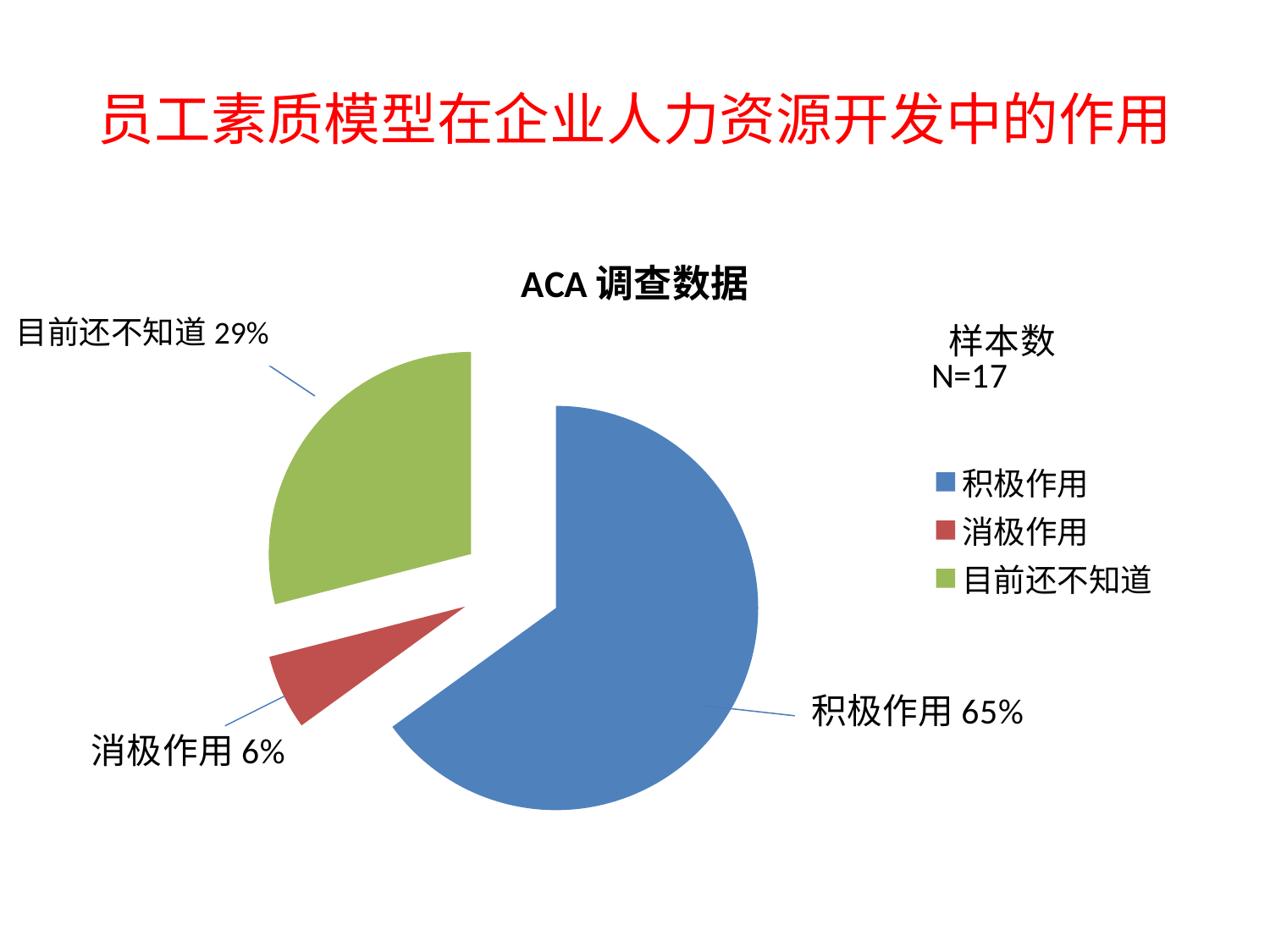

# 员工素质模型在企业人力资源开发中的作用

### Chart:

| Category | ACA调查数据 |
|---|---|
| 积极作用 | 0.6500000000000015 |
| 消极作用 | 0.06000000000000003 |
| 目前还不知道 | 0.2900000000000003 |
目前还不知道29%